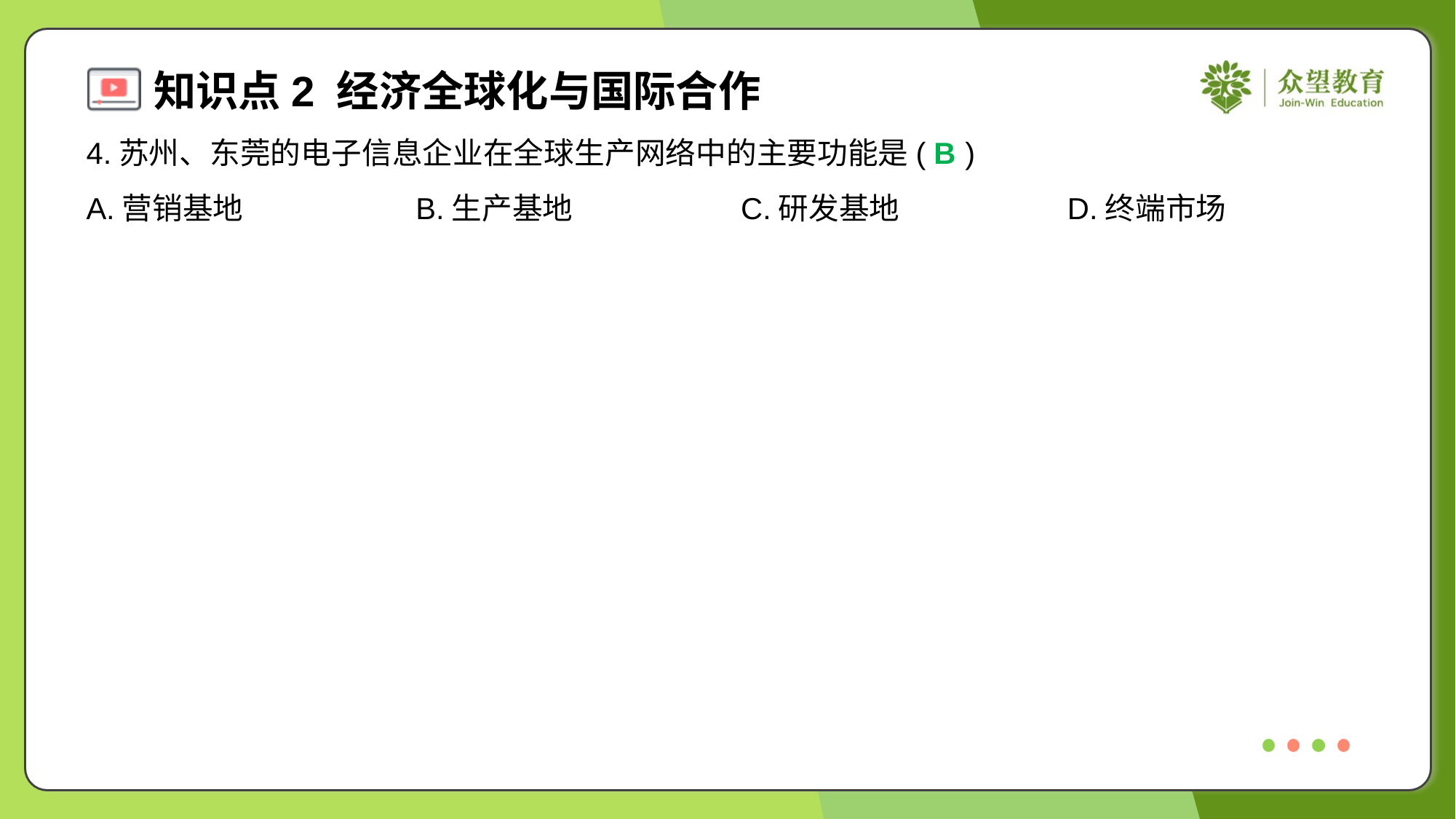

4.苏州、东莞的电子信息企业在全球生产网络中的主要功能是(     )
B
A.营销基地	B.生产基地	C.研发基地	D.终端市场